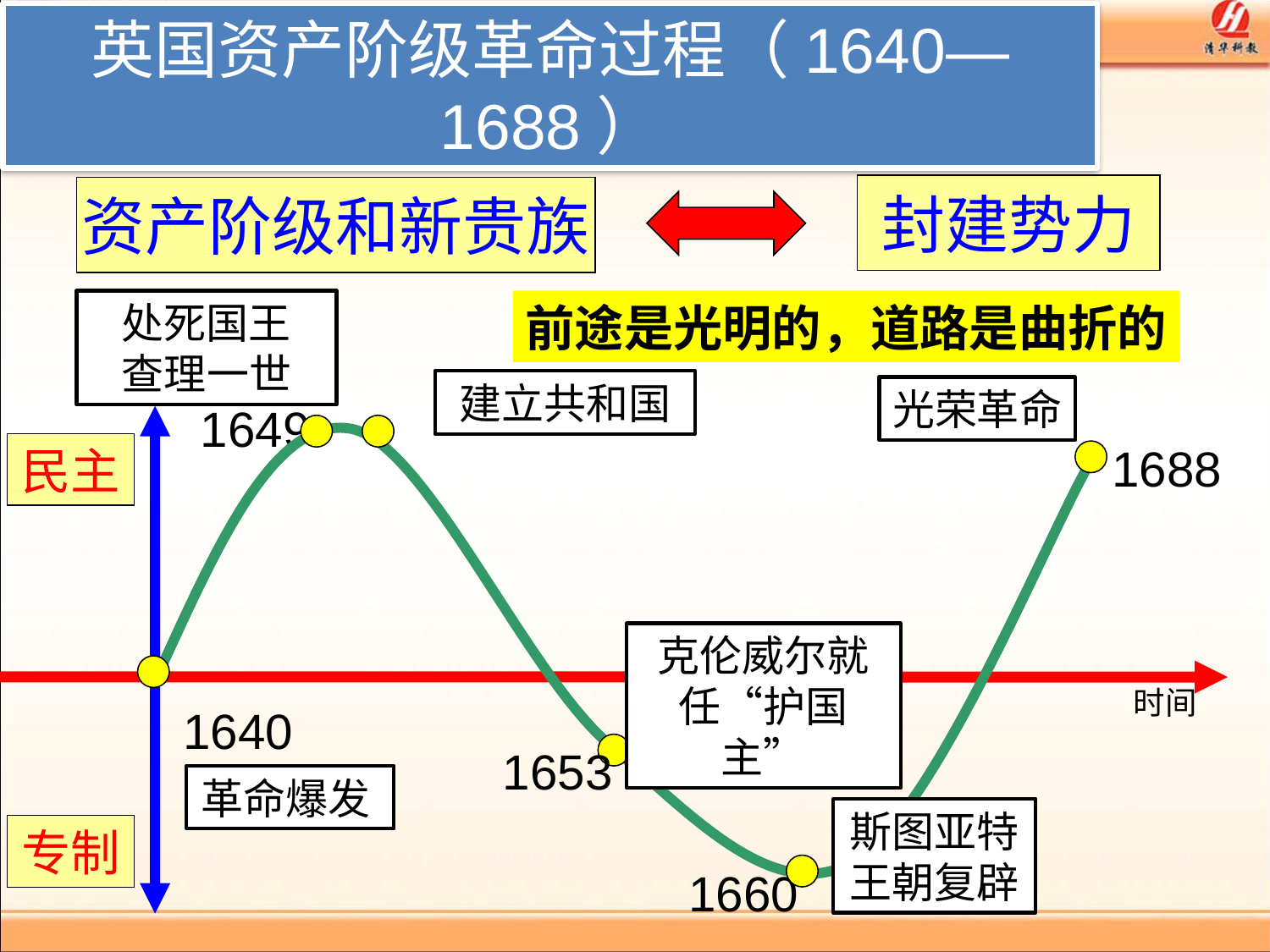

英国资产阶级革命过程（1640—1688）
议会
王权
封建势力
资产阶级和新贵族

前途是光明的，道路是曲折的
处死国王
查理一世
建立共和国
光荣革命
1649

1688
民主

克伦威尔就任“护国主”

时间
1640
1653

革命爆发
斯图亚特王朝复辟
专制

1660